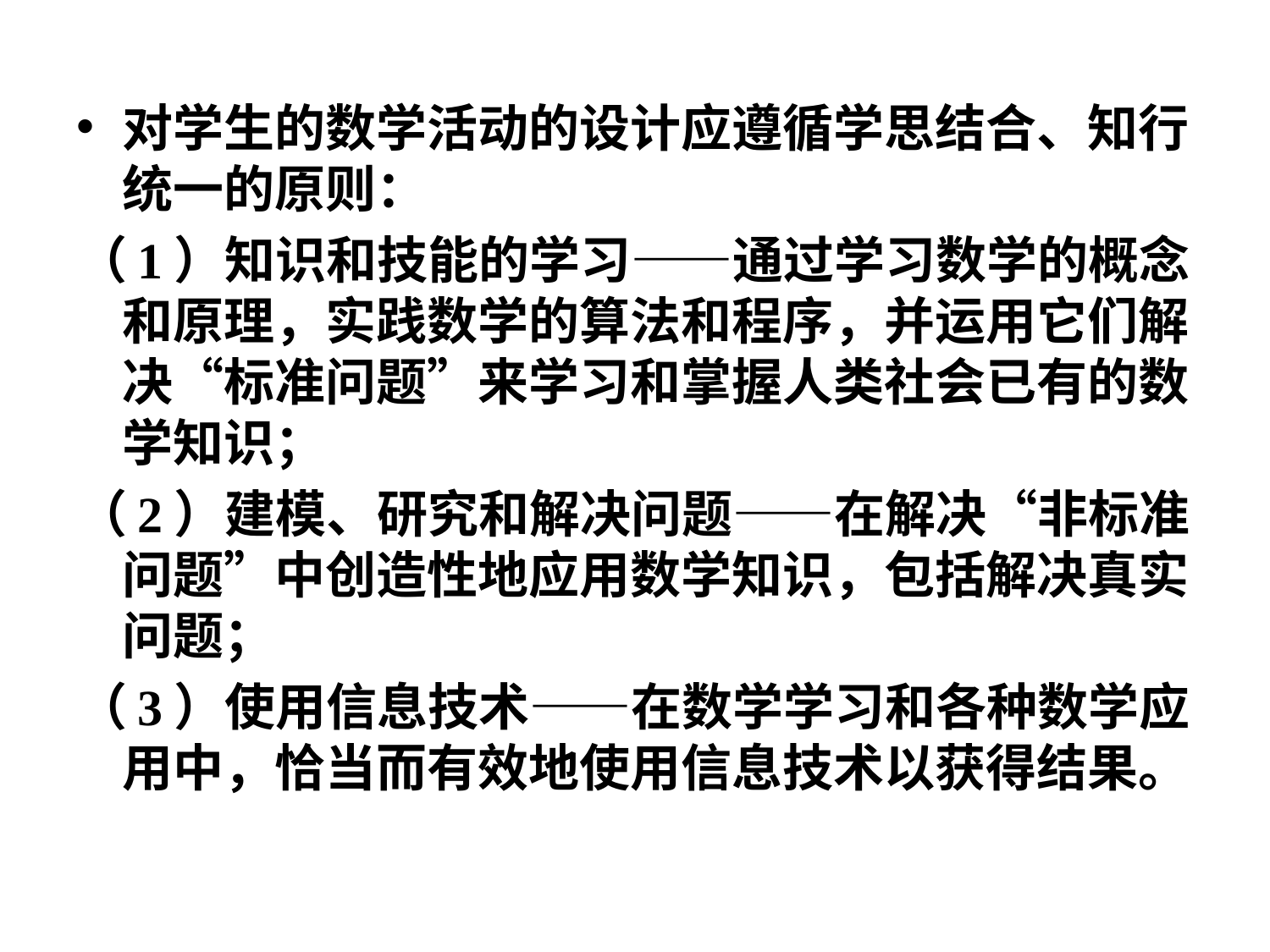

#
对学生的数学活动的设计应遵循学思结合、知行统一的原则：
（1）知识和技能的学习——通过学习数学的概念和原理，实践数学的算法和程序，并运用它们解决“标准问题”来学习和掌握人类社会已有的数学知识；
（2）建模、研究和解决问题——在解决“非标准问题”中创造性地应用数学知识，包括解决真实问题；
（3）使用信息技术——在数学学习和各种数学应用中，恰当而有效地使用信息技术以获得结果。